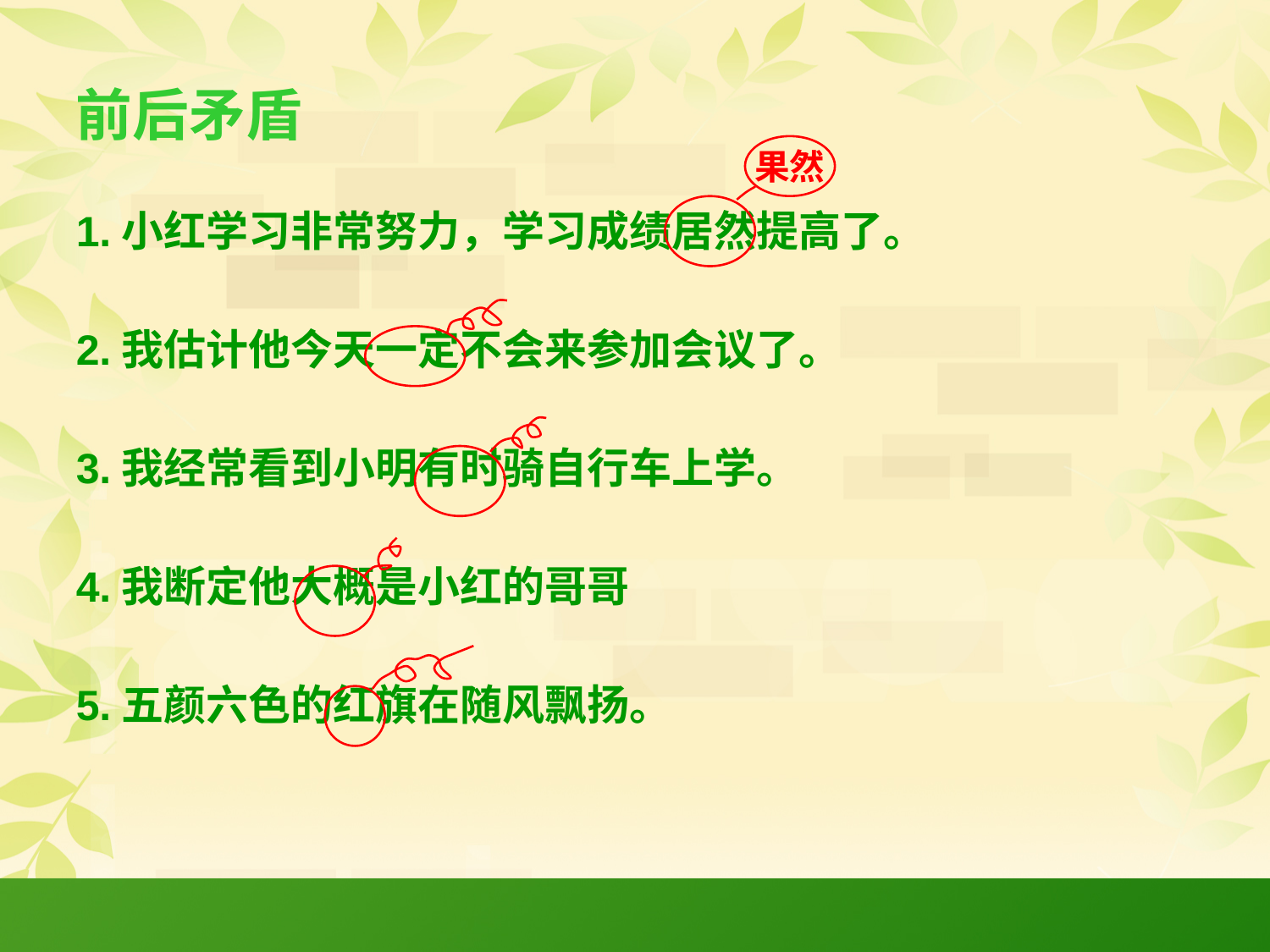

# 前后矛盾
果然

1.小红学习非常努力，学习成绩居然提高了。

2.我估计他今天一定不会来参加会议了。

3.我经常看到小明有时骑自行车上学。

4.我断定他大概是小红的哥哥

5.五颜六色的红旗在随风飘扬。